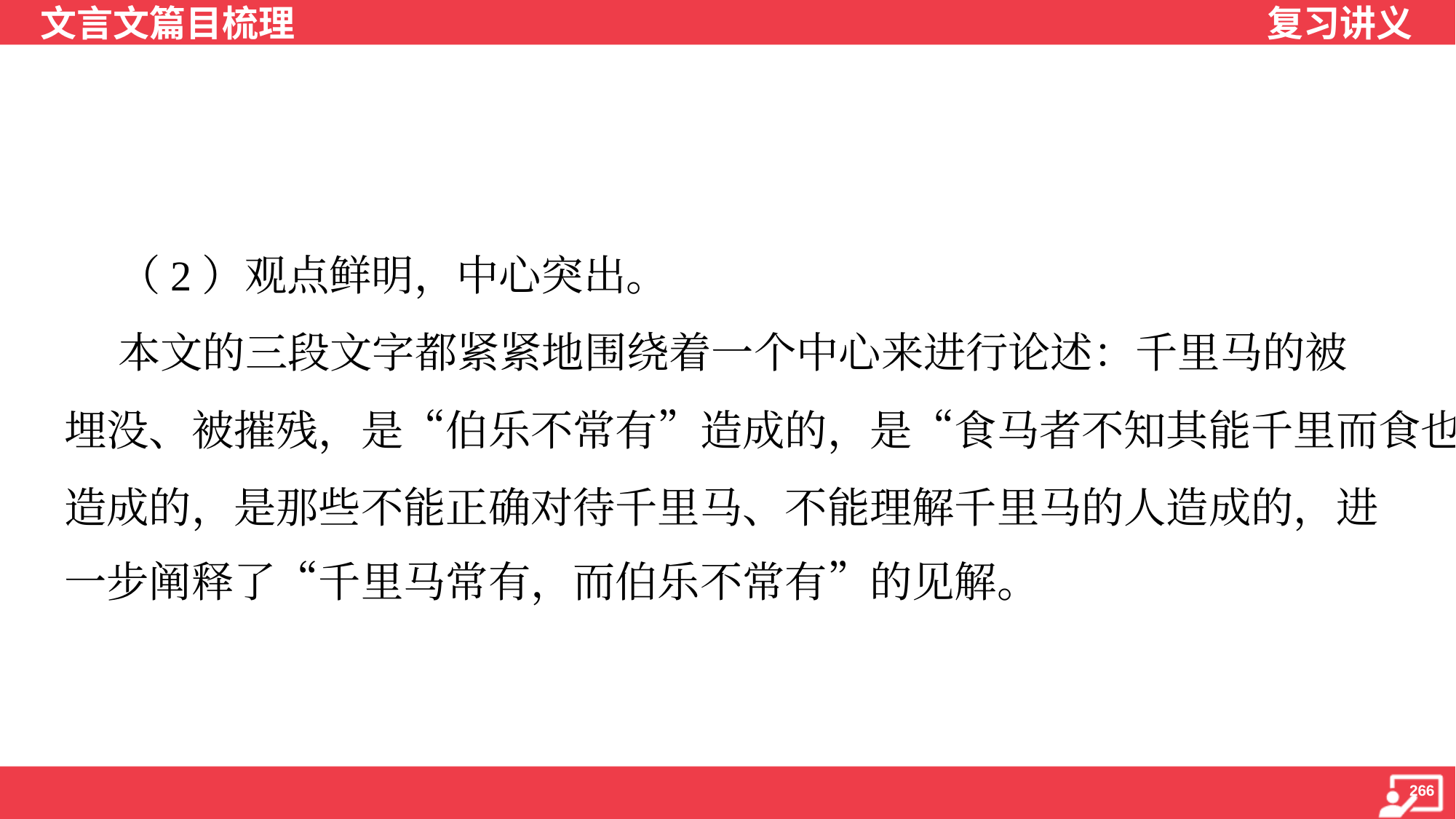

（2）观点鲜明，中心突出。
    本文的三段文字都紧紧地围绕着一个中心来进行论述：千里马的被
埋没、被摧残，是“伯乐不常有”造成的，是“食马者不知其能千里而食也”
造成的，是那些不能正确对待千里马、不能理解千里马的人造成的，进
一步阐释了“千里马常有，而伯乐不常有”的见解。